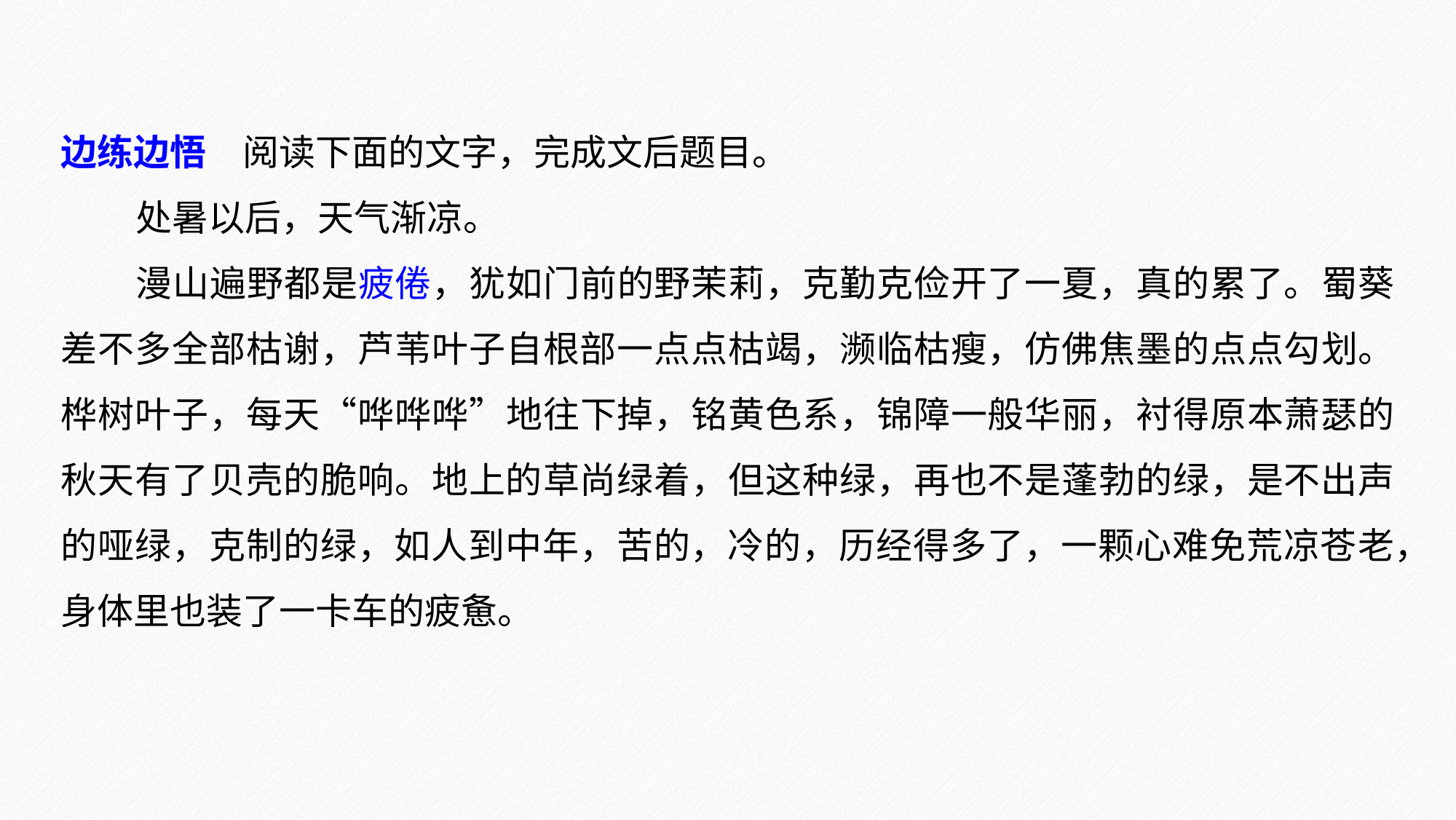

边练边悟　阅读下面的文字，完成文后题目。
处暑以后，天气渐凉。
漫山遍野都是疲倦，犹如门前的野茉莉，克勤克俭开了一夏，真的累了。蜀葵差不多全部枯谢，芦苇叶子自根部一点点枯竭，濒临枯瘦，仿佛焦墨的点点勾划。桦树叶子，每天“哗哗哗”地往下掉，铭黄色系，锦障一般华丽，衬得原本萧瑟的秋天有了贝壳的脆响。地上的草尚绿着，但这种绿，再也不是蓬勃的绿，是不出声的哑绿，克制的绿，如人到中年，苦的，冷的，历经得多了，一颗心难免荒凉苍老，身体里也装了一卡车的疲惫。